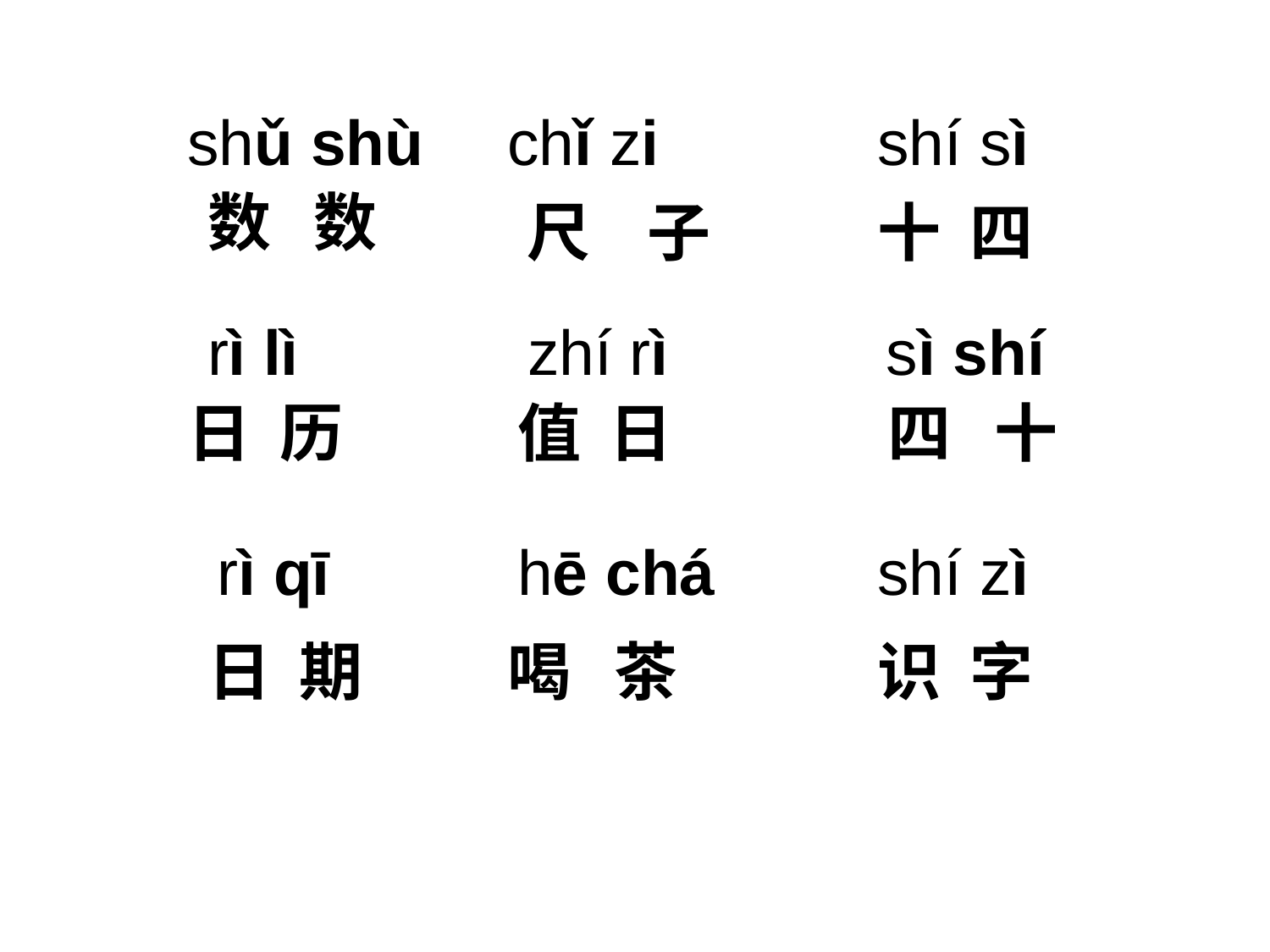

shǔ shù
chǐ zi
shí sì
数   数
 尺    子
十  四
rì lì
zhí rì
 sì shí
日  历
值  日
四   十
rì qī
hē chá
shí zì
日  期
喝   茶
识  字